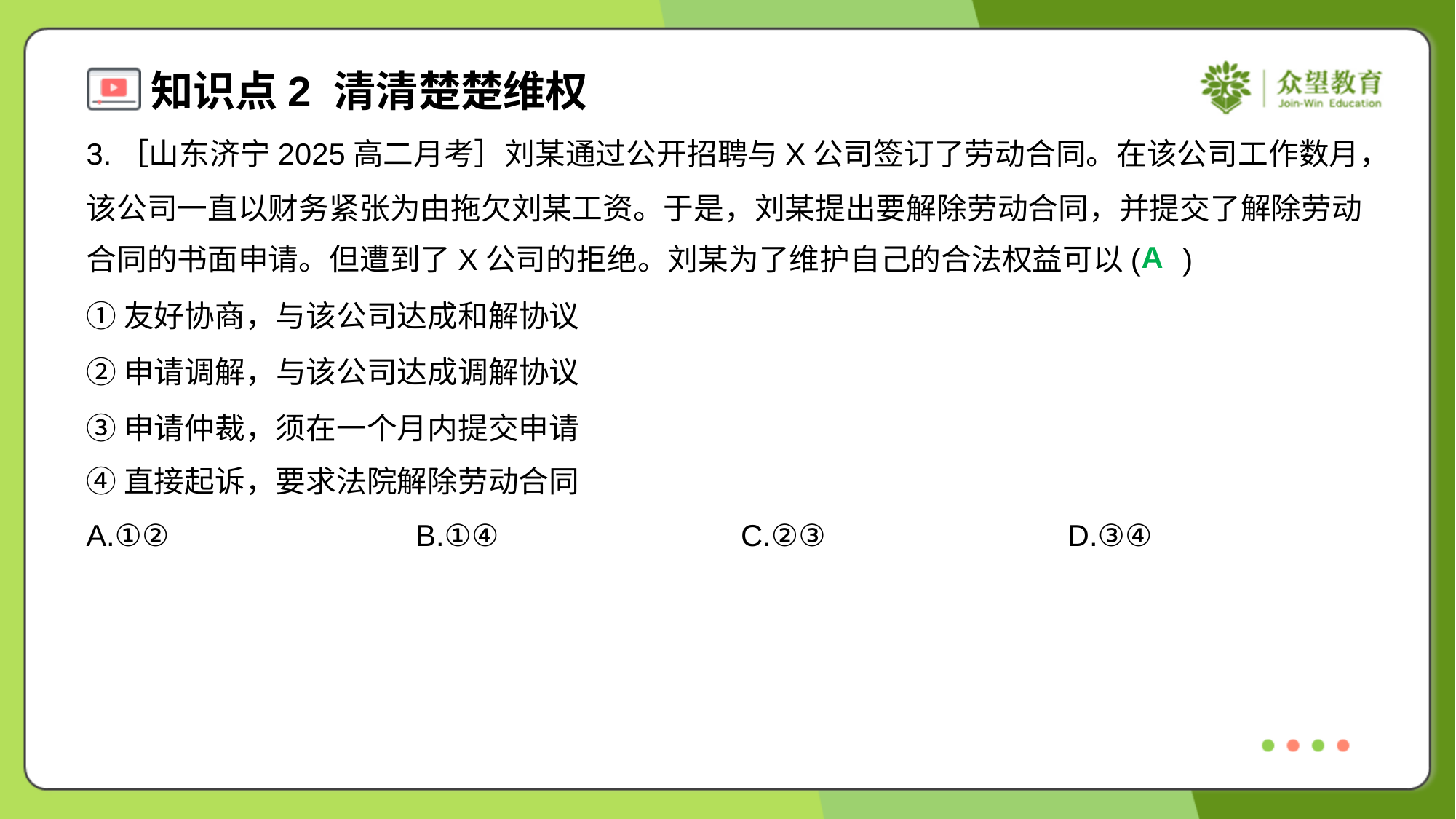

3.［山东济宁2025高二月考］刘某通过公开招聘与X公司签订了劳动合同。在该公司工作数月，
该公司一直以财务紧张为由拖欠刘某工资。于是，刘某提出要解除劳动合同，并提交了解除劳动
合同的书面申请。但遭到了X公司的拒绝。刘某为了维护自己的合法权益可以(     )
A
①友好协商，与该公司达成和解协议
②申请调解，与该公司达成调解协议
③申请仲裁，须在一个月内提交申请
④直接起诉，要求法院解除劳动合同
A.①②	B.①④	C.②③	D.③④